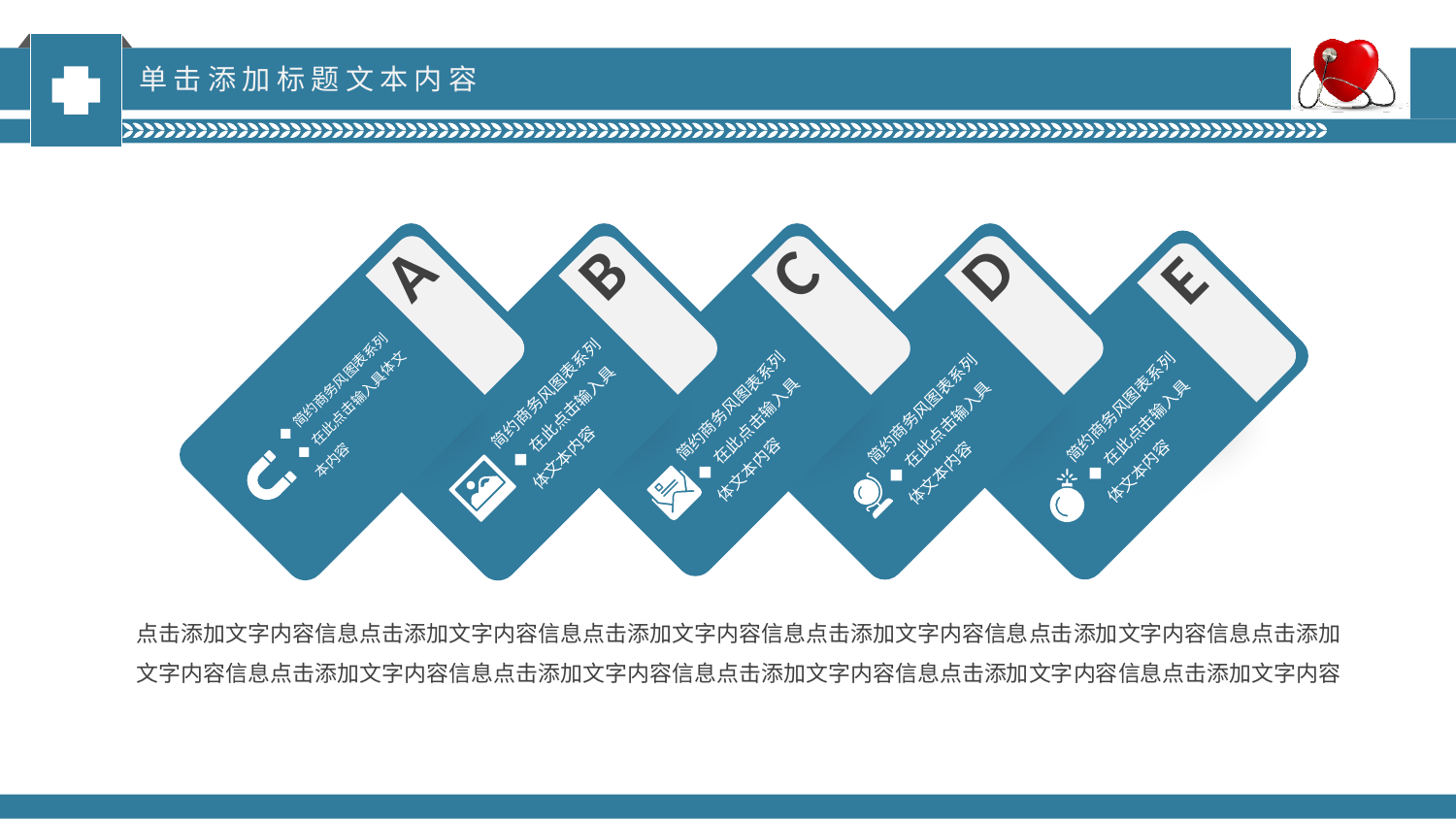

单击添加标题文本内容
C

简约商务风图表系列
◆ 在此点击输入具体文本内容

D

简约商务风图表系列
◆ 在此点击输入具体文本内容

B

简约商务风图表系列
◆ 在此点击输入具体文本内容

A

◆ 简约商务风图表系列
◆ 在此点击输入具体文本内容

E

简约商务风图表系列
◆ 在此点击输入具体文本内容

点击添加文字内容信息点击添加文字内容信息点击添加文字内容信息点击添加文字内容信息点击添加文字内容信息点击添加文字内容信息点击添加文字内容信息点击添加文字内容信息点击添加文字内容信息点击添加文字内容信息点击添加文字内容